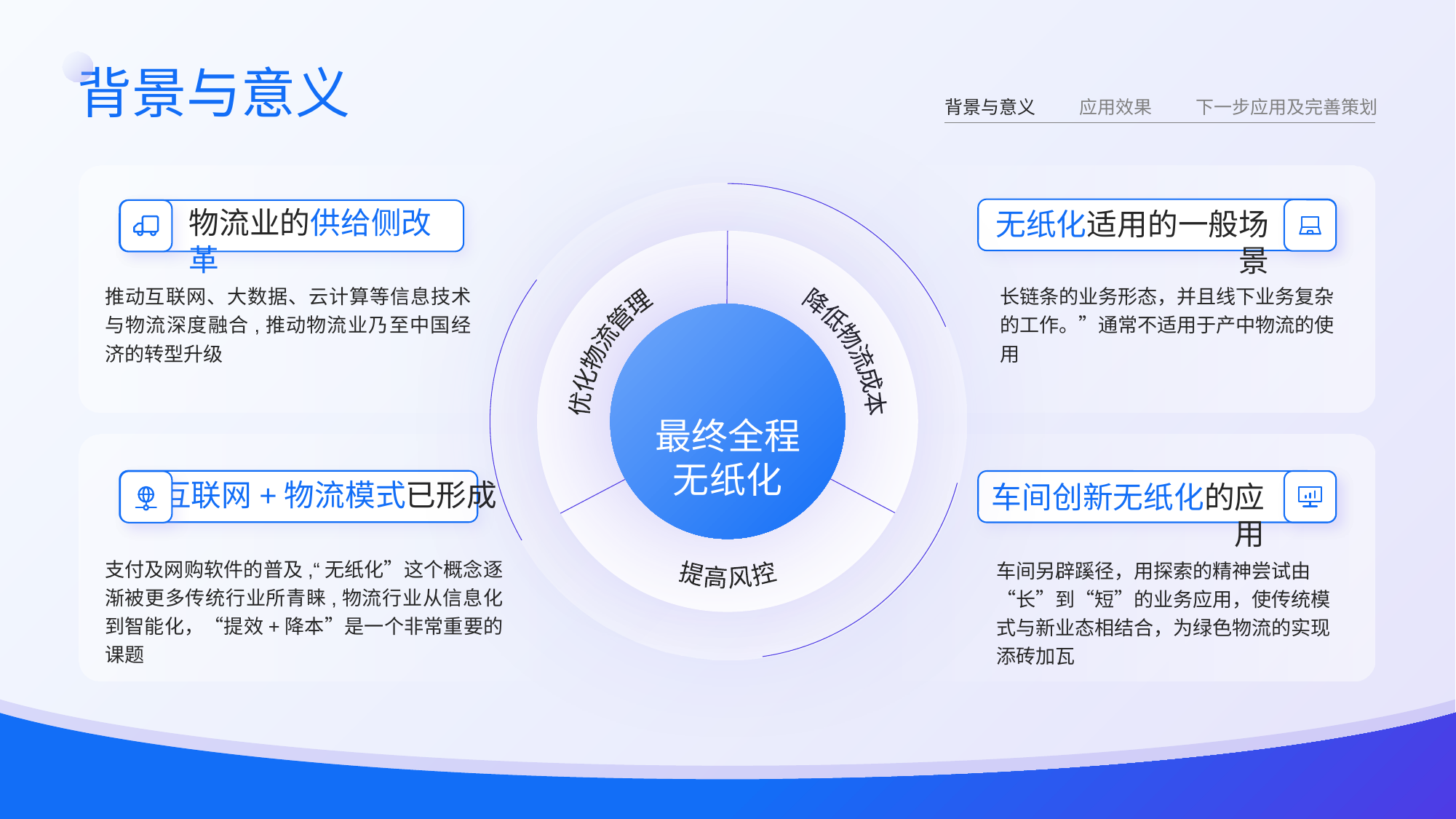

背景与意义
背景与意义
应用效果
下一步应用及完善策划

物流业的供给侧改革

推动互联网、大数据、云计算等信息技术与物流深度融合,推动物流业乃至中国经济的转型升级

无纸化适用的一般场景

长链条的业务形态，并且线下业务复杂的工作。”通常不适用于产中物流的使用

提高风控
降低物流成本
优化物流管理

最终全程
无纸化

互联网+物流模式已形成

支付及网购软件的普及,“无纸化”这个概念逐渐被更多传统行业所青睐,物流行业从信息化到智能化，“提效+降本”是一个非常重要的课题

车间创新无纸化的应用

车间另辟蹊径，用探索的精神尝试由“长”到“短”的业务应用，使传统模式与新业态相结合，为绿色物流的实现添砖加瓦